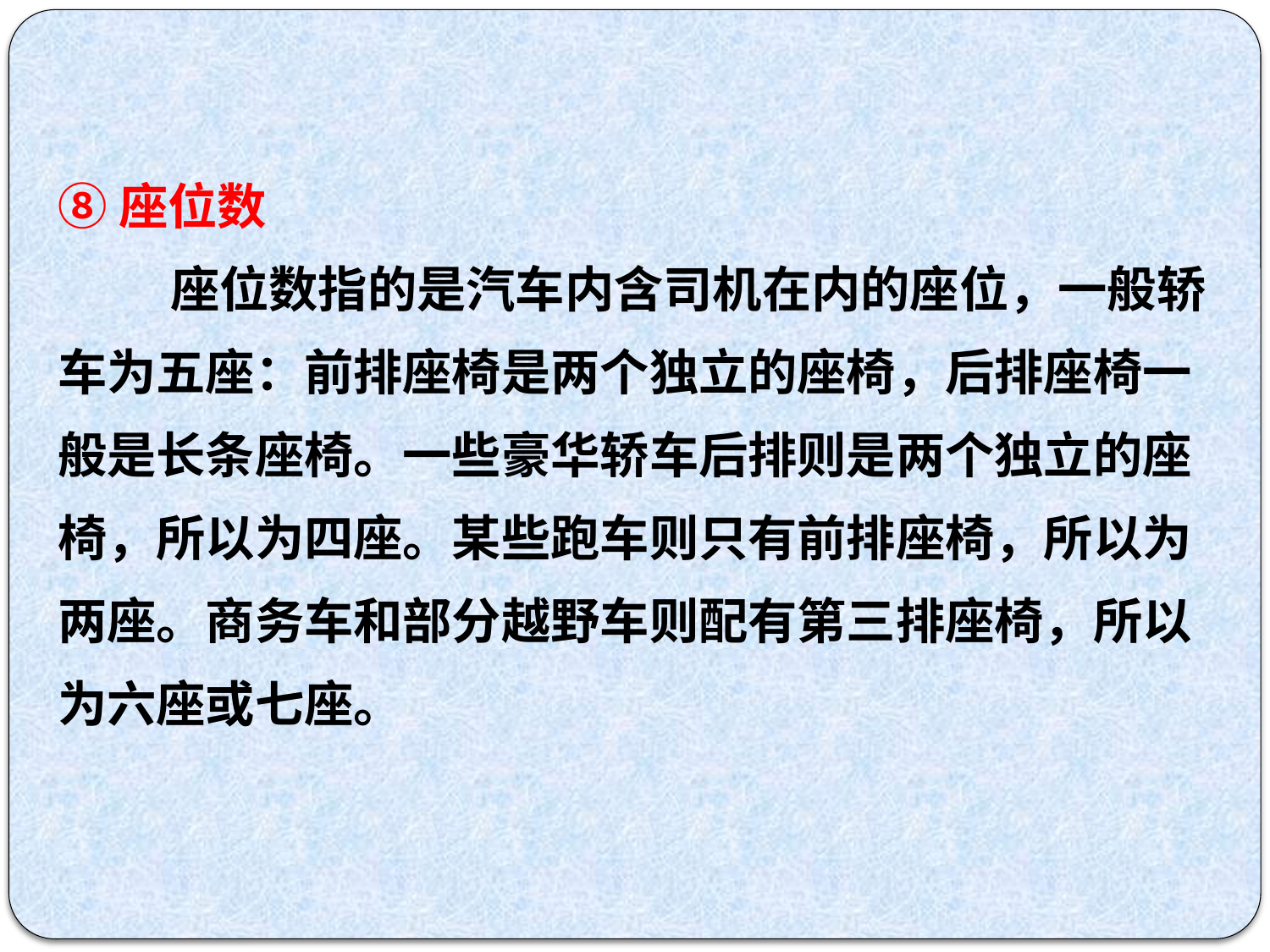

⑧座位数
         座位数指的是汽车内含司机在内的座位，一般轿车为五座：前排座椅是两个独立的座椅，后排座椅一般是长条座椅。一些豪华轿车后排则是两个独立的座椅，所以为四座。某些跑车则只有前排座椅，所以为两座。商务车和部分越野车则配有第三排座椅，所以为六座或七座。